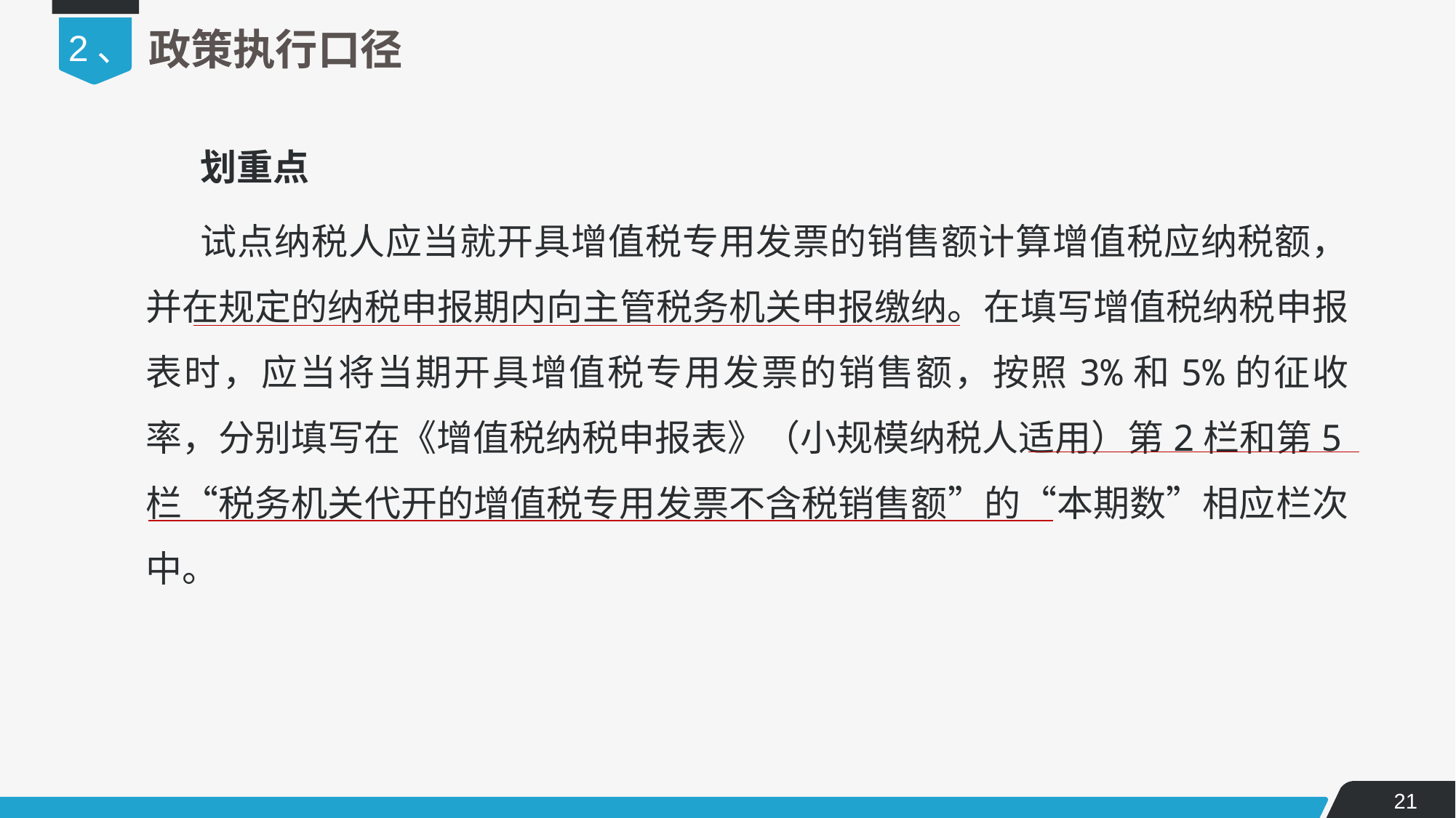

2、
政策执行口径
划重点
试点纳税人应当就开具增值税专用发票的销售额计算增值税应纳税额，并在规定的纳税申报期内向主管税务机关申报缴纳。在填写增值税纳税申报表时，应当将当期开具增值税专用发票的销售额，按照3%和5%的征收率，分别填写在《增值税纳税申报表》（小规模纳税人适用）第2栏和第5栏“税务机关代开的增值税专用发票不含税销售额”的“本期数”相应栏次中。